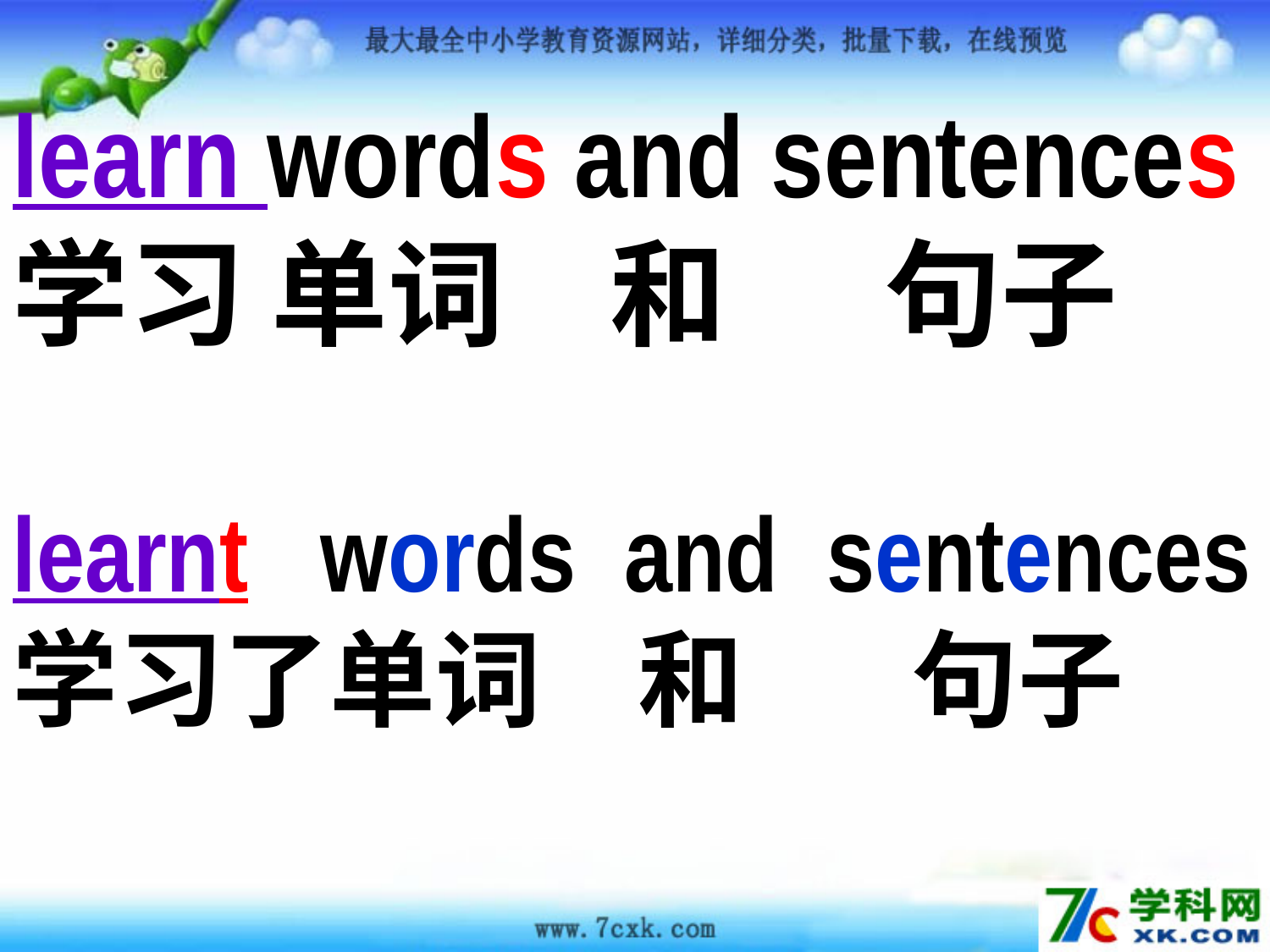

learn words and sentences
学习 单词    和      句子
learnt   words  and  sentences
学习了单词    和       句子